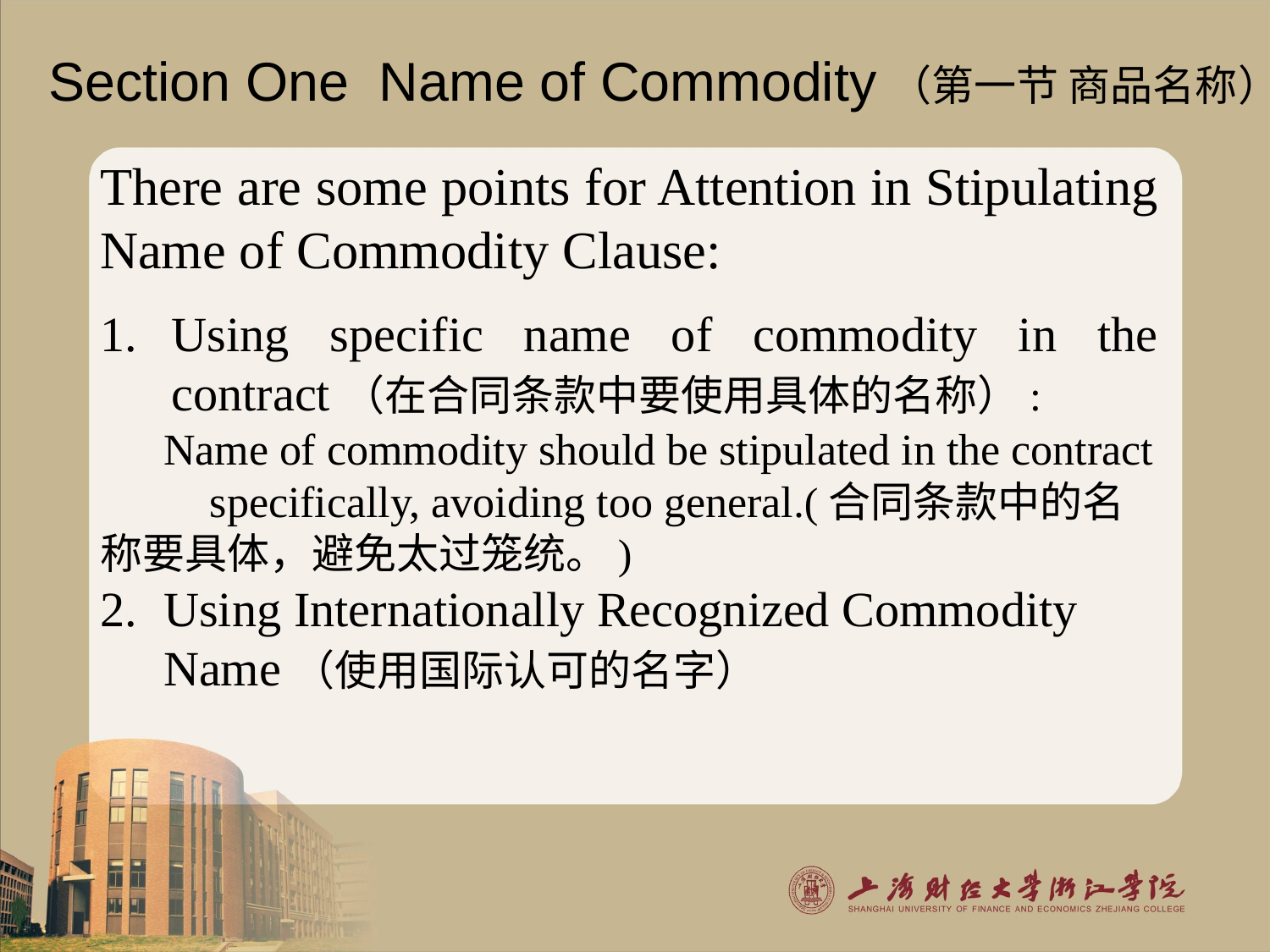

Section One  Name of Commodity（第一节 商品名称）
There are some points for Attention in Stipulating Name of Commodity Clause:

Using specific name of commodity in the contract（在合同条款中要使用具体的名称）:
      Name of commodity should be stipulated in the contract           specifically, avoiding too general.(合同条款中的名称要具体，避免太过笼统。)
Using Internationally Recognized Commodity Name（使用国际认可的名字）